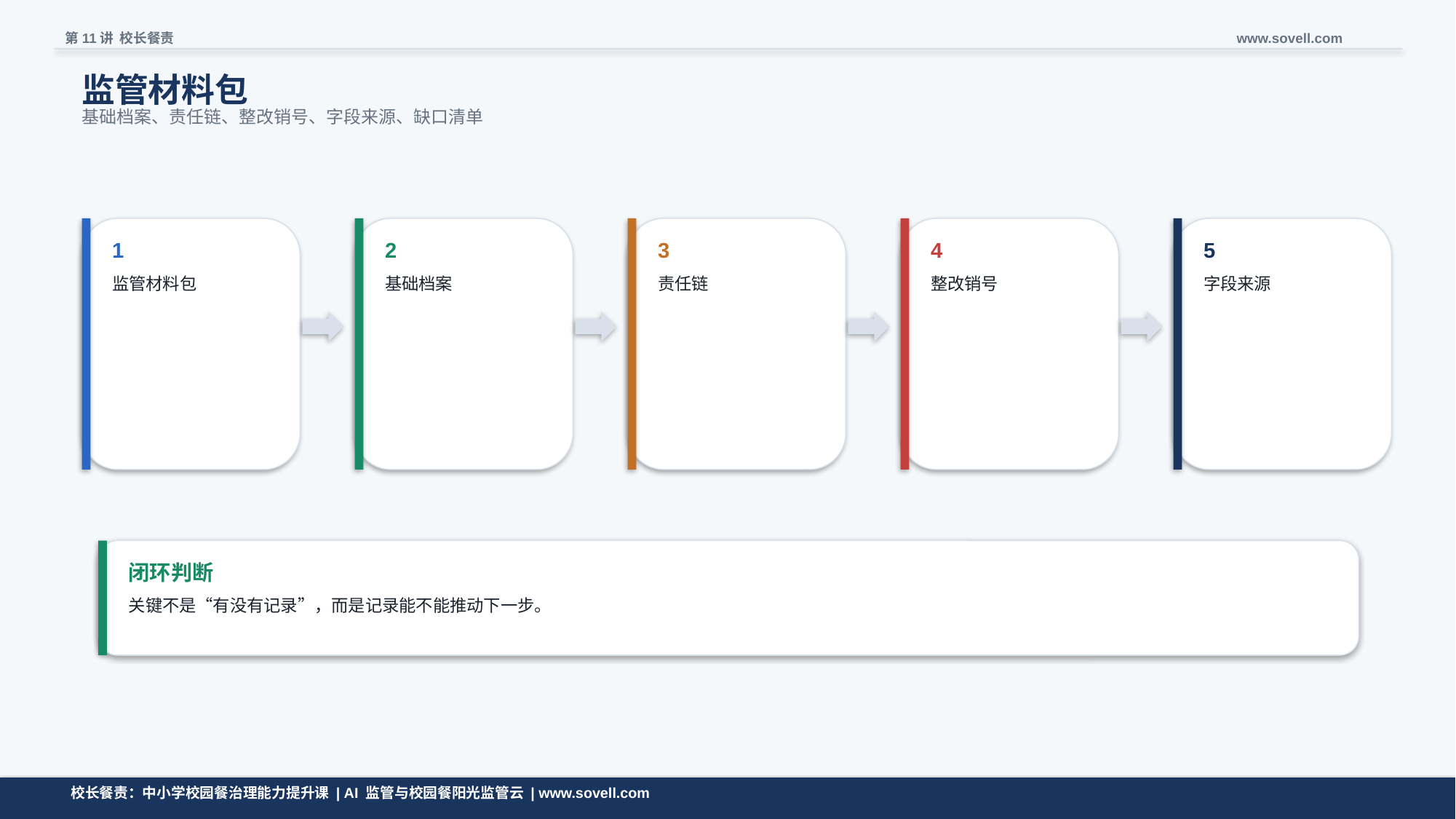

第11讲  校长餐责
www.sovell.com

监管材料包
基础档案、责任链、整改销号、字段来源、缺口清单

1
2
3
4
5
监管材料包
基础档案
责任链
整改销号
字段来源

闭环判断
关键不是“有没有记录”，而是记录能不能推动下一步。

流程页要让校长看见闭环，而不是看见一堆名词。
校长餐责：中小学校园餐治理能力提升课 | AI 监管与校园餐阳光监管云 | www.sovell.com